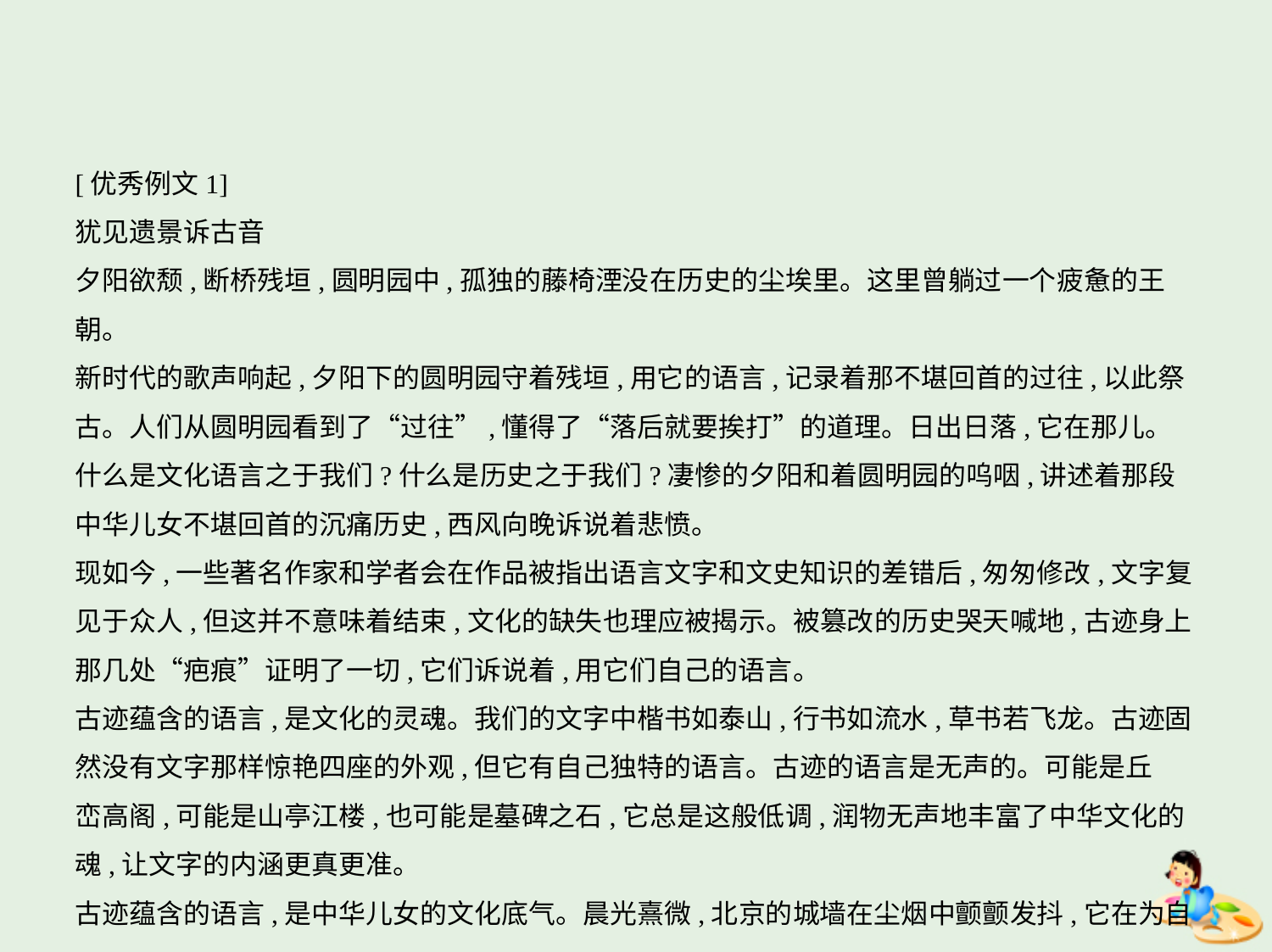

[优秀例文1]
犹见遗景诉古音
夕阳欲颓,断桥残垣,圆明园中,孤独的藤椅湮没在历史的尘埃里。这里曾躺过一个疲惫的王朝。
新时代的歌声响起,夕阳下的圆明园守着残垣,用它的语言,记录着那不堪回首的过往,以此祭
古。人们从圆明园看到了“过往”,懂得了“落后就要挨打”的道理。日出日落,它在那儿。
什么是文化语言之于我们?什么是历史之于我们?凄惨的夕阳和着圆明园的呜咽,讲述着那段
中华儿女不堪回首的沉痛历史,西风向晚诉说着悲愤。
现如今,一些著名作家和学者会在作品被指出语言文字和文史知识的差错后,匆匆修改,文字复
见于众人,但这并不意味着结束,文化的缺失也理应被揭示。被篡改的历史哭天喊地,古迹身上
那几处“疤痕”证明了一切,它们诉说着,用它们自己的语言。
古迹蕴含的语言,是文化的灵魂。我们的文字中楷书如泰山,行书如流水,草书若飞龙。古迹固
然没有文字那样惊艳四座的外观,但它有自己独特的语言。古迹的语言是无声的。可能是丘
峦高阁,可能是山亭江楼,也可能是墓碑之石,它总是这般低调,润物无声地丰富了中华文化的
魂,让文字的内涵更真更准。
古迹蕴含的语言,是中华儿女的文化底气。晨光熹微,北京的城墙在尘烟中颤颤发抖,它在为自